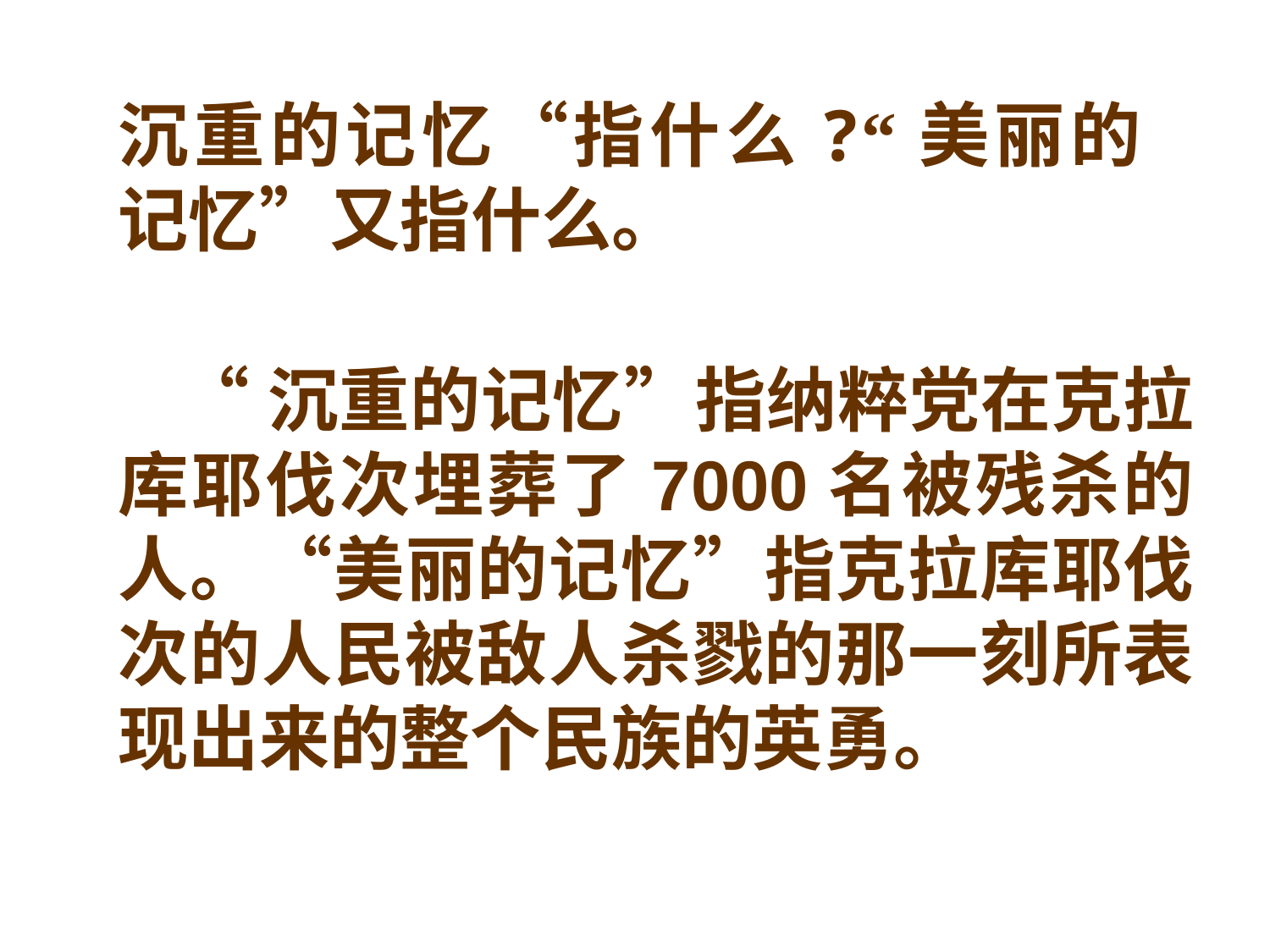

沉重的记忆“指什么?“美丽的记忆”又指什么。

    “沉重的记忆”指纳粹党在克拉库耶伐次埋葬了7000名被残杀的人。“美丽的记忆”指克拉库耶伐次的人民被敌人杀戮的那一刻所表现出来的整个民族的英勇。